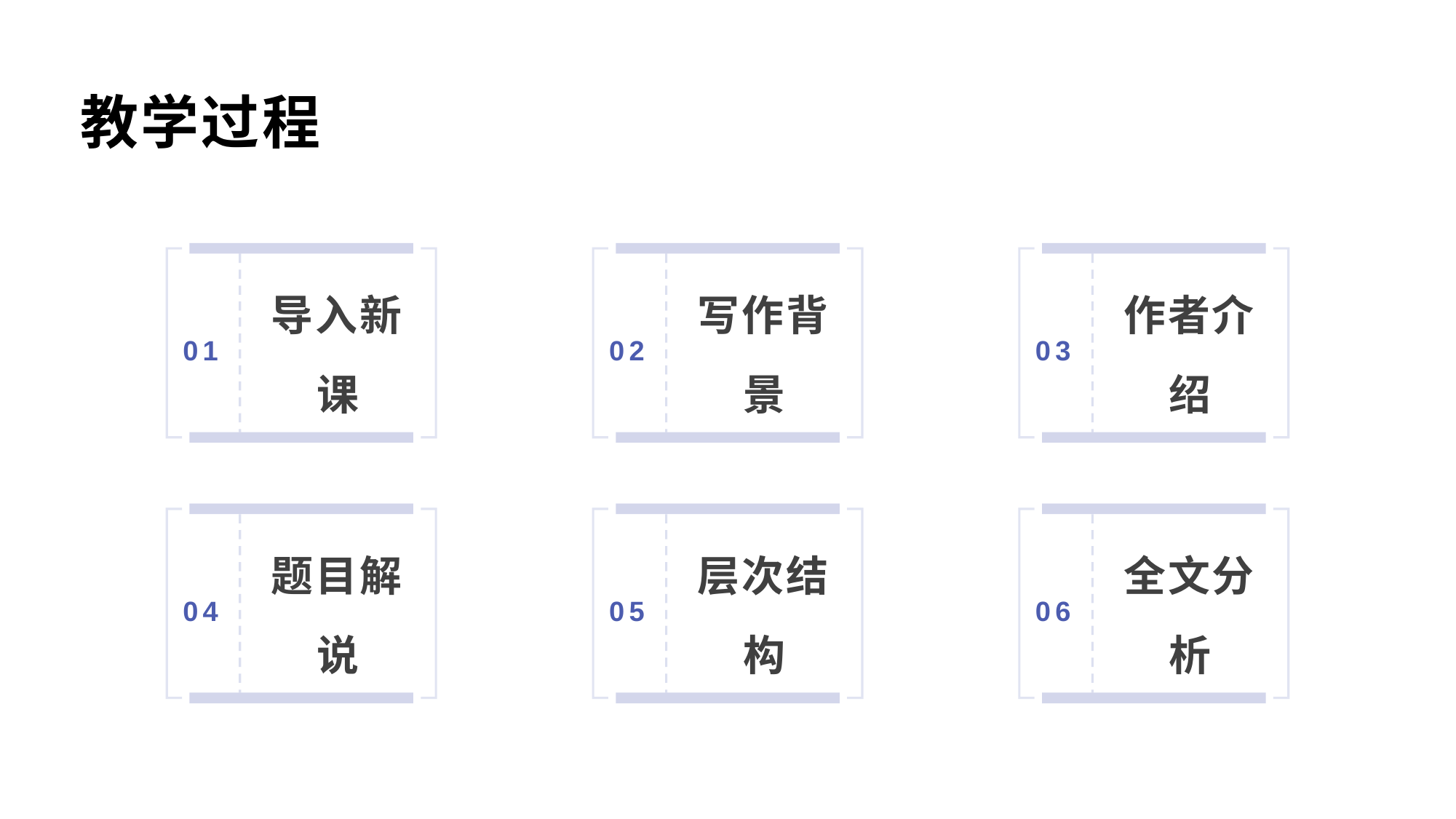

教学过程

导入新课
写作背景
作者介绍
01
02
03

题目解说
层次结构
全文分析
04
05
06